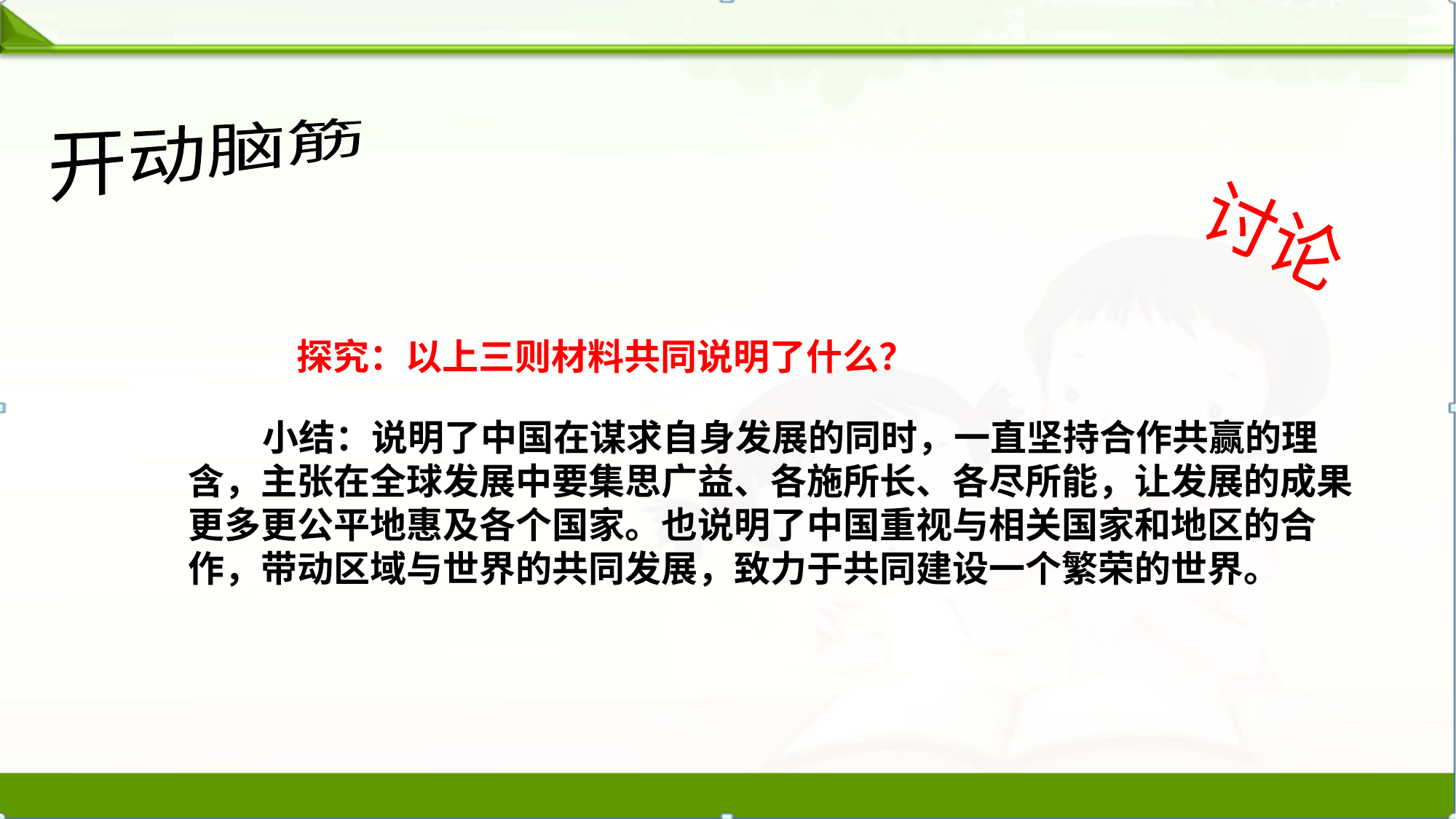

开动脑筋
讨论
探究：以上三则材料共同说明了什么？
        小结：说明了中国在谋求自身发展的同时，一直坚持合作共赢的理含，主张在全球发展中要集思广益、各施所长、各尽所能，让发展的成果更多更公平地惠及各个国家。也说明了中国重视与相关国家和地区的合作，带动区域与世界的共同发展，致力于共同建设一个繁荣的世界。